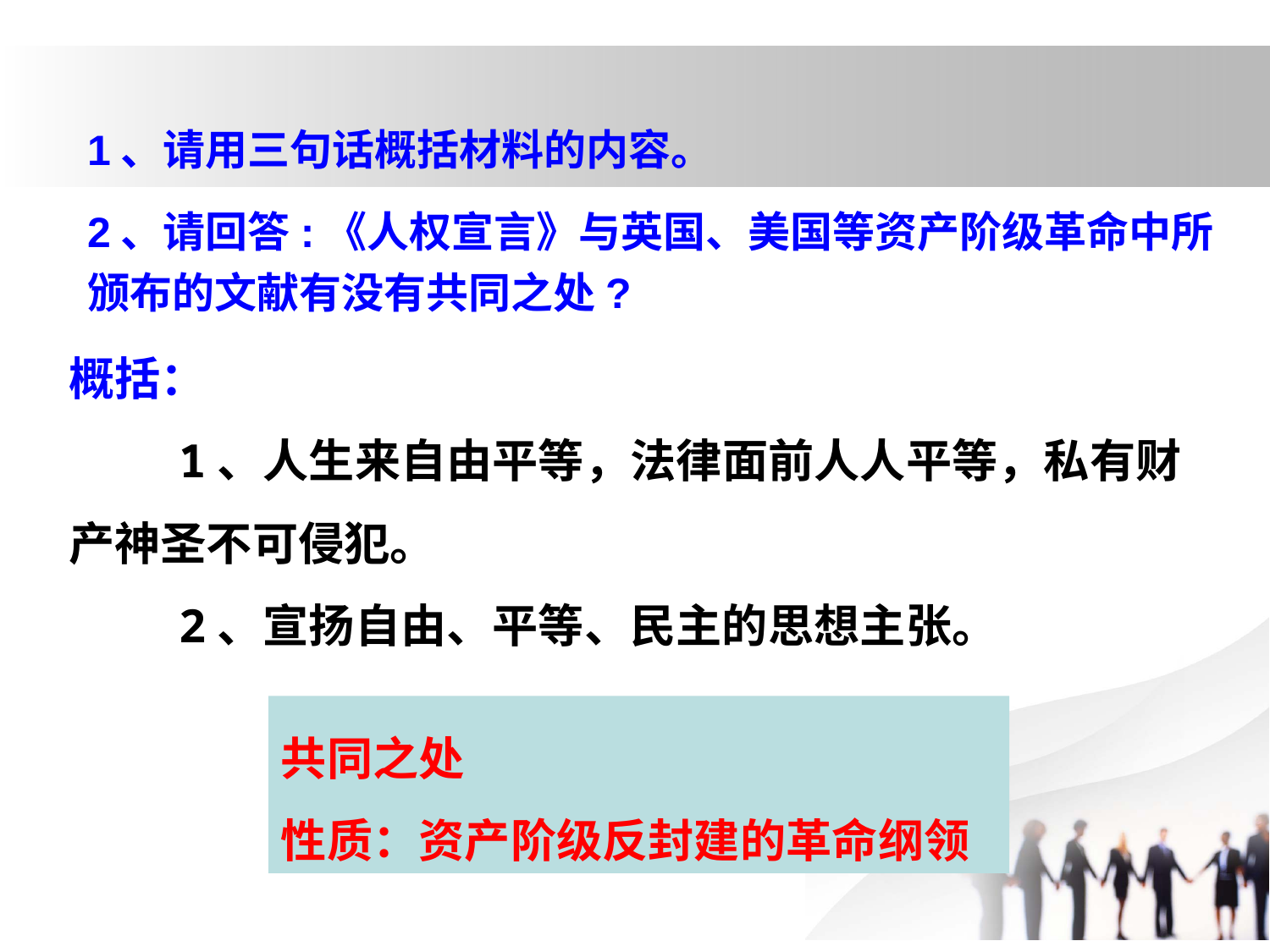

1、请用三句话概括材料的内容。
2、请回答:《人权宣言》与英国、美国等资产阶级革命中所颁布的文献有没有共同之处?
概括：
    1、人生来自由平等，法律面前人人平等，私有财产神圣不可侵犯。
    2、宣扬自由、平等、民主的思想主张。
共同之处
性质：资产阶级反封建的革命纲领